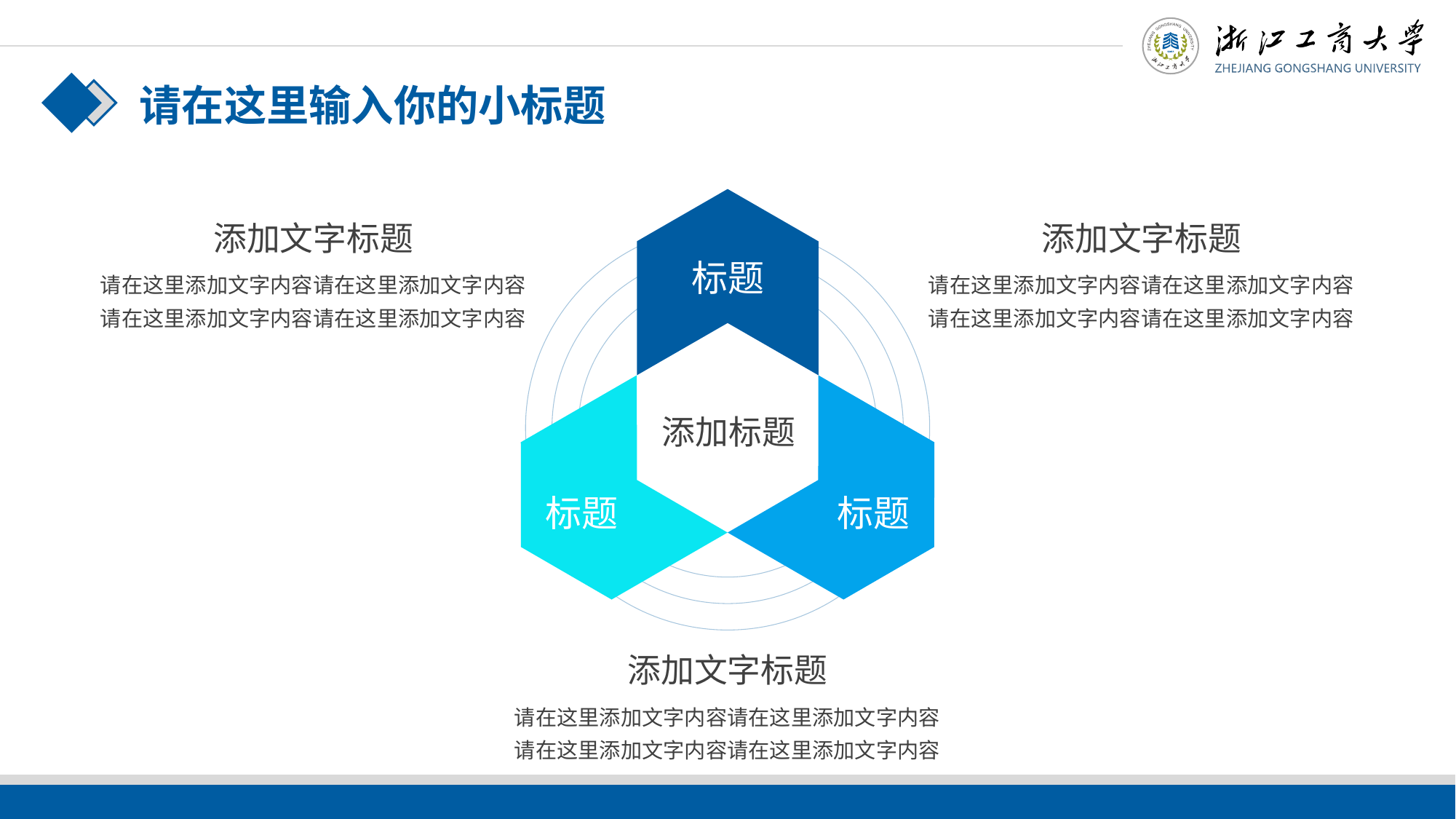

请在这里输入你的小标题

添加文字标题
添加文字标题

标题

请在这里添加文字内容请在这里添加文字内容
请在这里添加文字内容请在这里添加文字内容
请在这里添加文字内容请在这里添加文字内容
请在这里添加文字内容请在这里添加文字内容

添加标题
标题
标题
添加文字标题
请在这里添加文字内容请在这里添加文字内容
请在这里添加文字内容请在这里添加文字内容